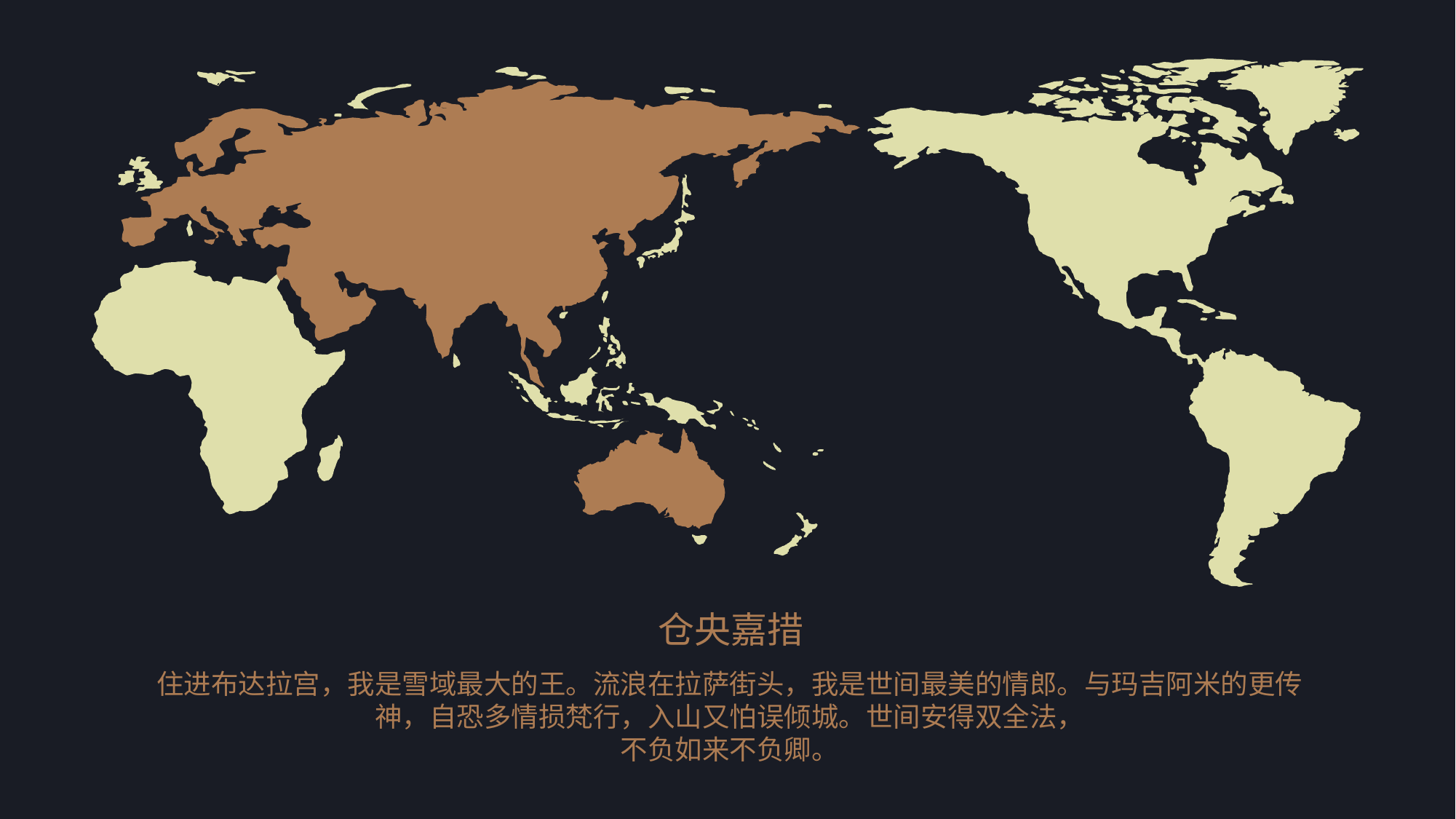

仓央嘉措
住进布达拉宫，我是雪域最大的王。流浪在拉萨街头，我是世间最美的情郎。与玛吉阿米的更传神，自恐多情损梵行，入山又怕误倾城。世间安得双全法，
不负如来不负卿。